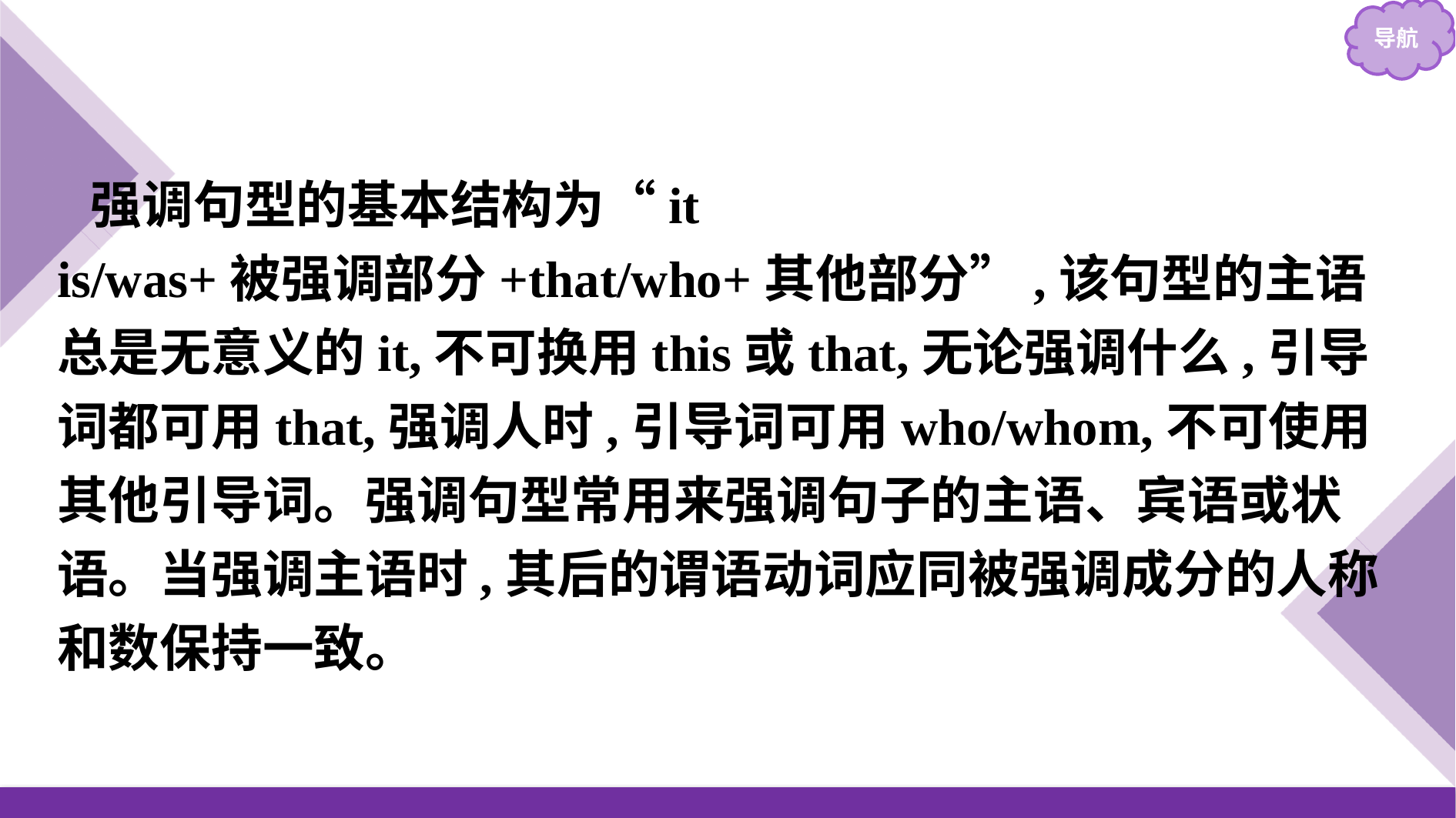

强调句型的基本结构为“it is/was+被强调部分+that/who+其他部分”,该句型的主语总是无意义的it,不可换用this或that,无论强调什么,引导词都可用that,强调人时,引导词可用who/whom,不可使用其他引导词。强调句型常用来强调句子的主语、宾语或状语。当强调主语时,其后的谓语动词应同被强调成分的人称和数保持一致。